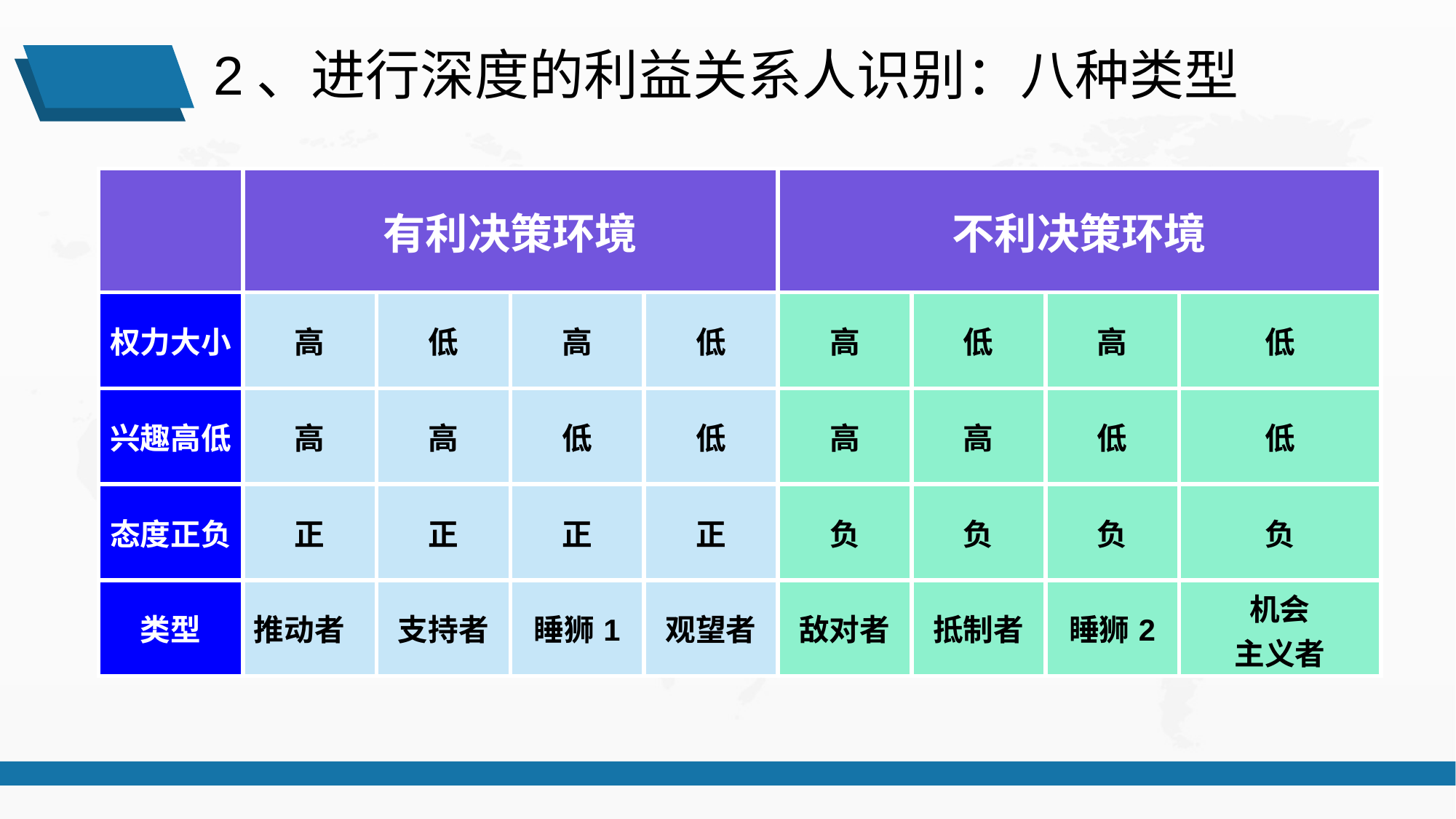

2、进行深度的利益关系人识别：八种类型

|  | 有利决策环境 |  |  |  | 不利决策环境 |  |  |  |
| --- | --- | --- | --- | --- | --- | --- | --- | --- |
| 权力大小 | 高 | 低 | 高 | 低 | 高 | 低 | 高 | 低 |
| 兴趣高低 | 高 | 高 | 低 | 低 | 高 | 高 | 低 | 低 |
| 态度正负 | 正 | 正 | 正 | 正 | 负 | 负 | 负 | 负 |
| 类型 | 推动者 | 支持者 | 睡狮1 | 观望者 | 敌对者 | 抵制者 | 睡狮2 | 机会 主义者 |